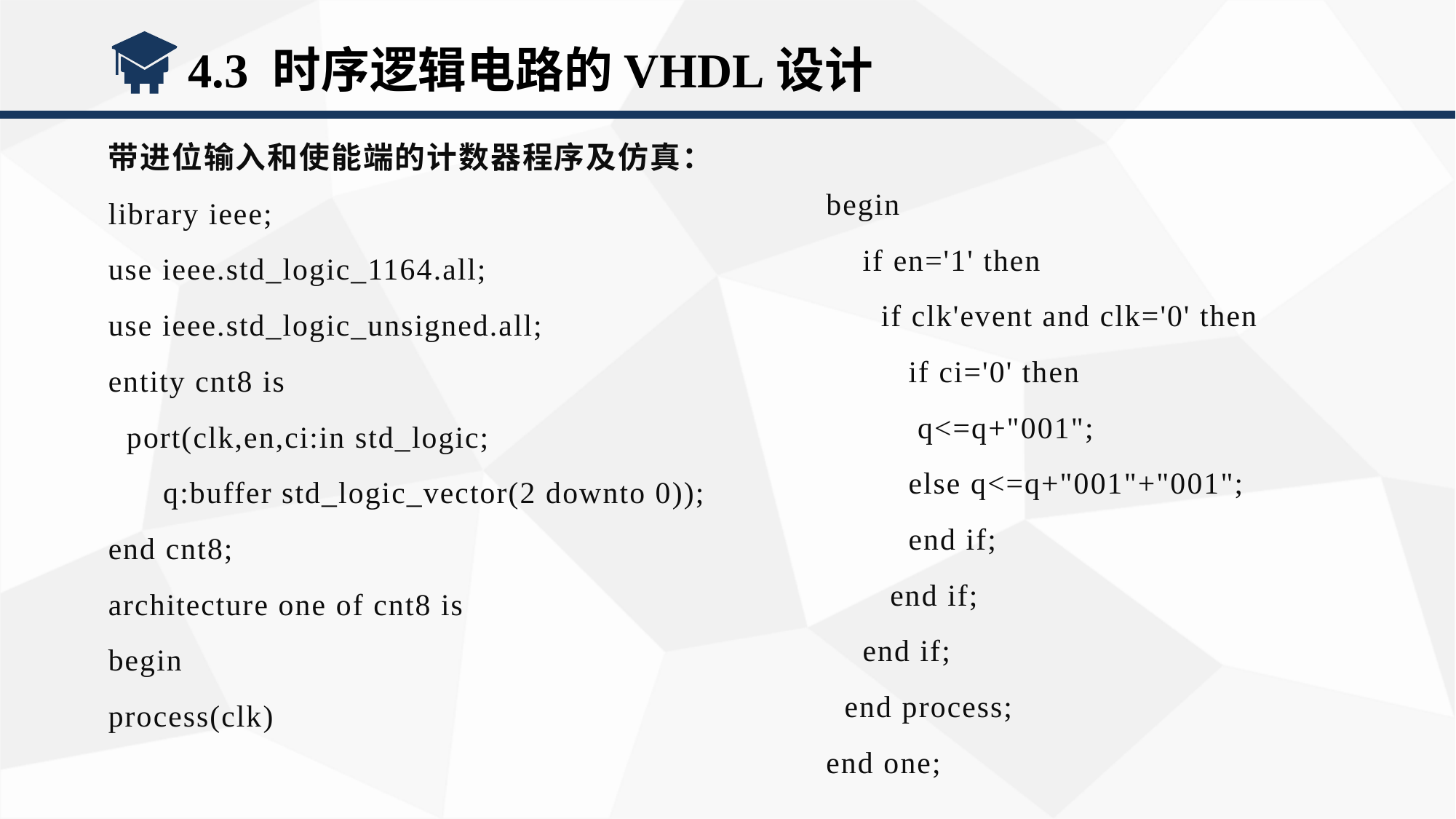

4.3 时序逻辑电路的VHDL设计

带进位输入和使能端的计数器程序及仿真：
library ieee;
use ieee.std_logic_1164.all;
use ieee.std_logic_unsigned.all;
entity cnt8 is
  port(clk,en,ci:in std_logic;
      q:buffer std_logic_vector(2 downto 0));
end cnt8;
architecture one of cnt8 is
begin
process(clk)

begin
    if en='1' then
      if clk'event and clk='0' then
         if ci='0' then
          q<=q+"001";
         else q<=q+"001"+"001";
         end if;
       end if;
    end if;
  end process;
end one;